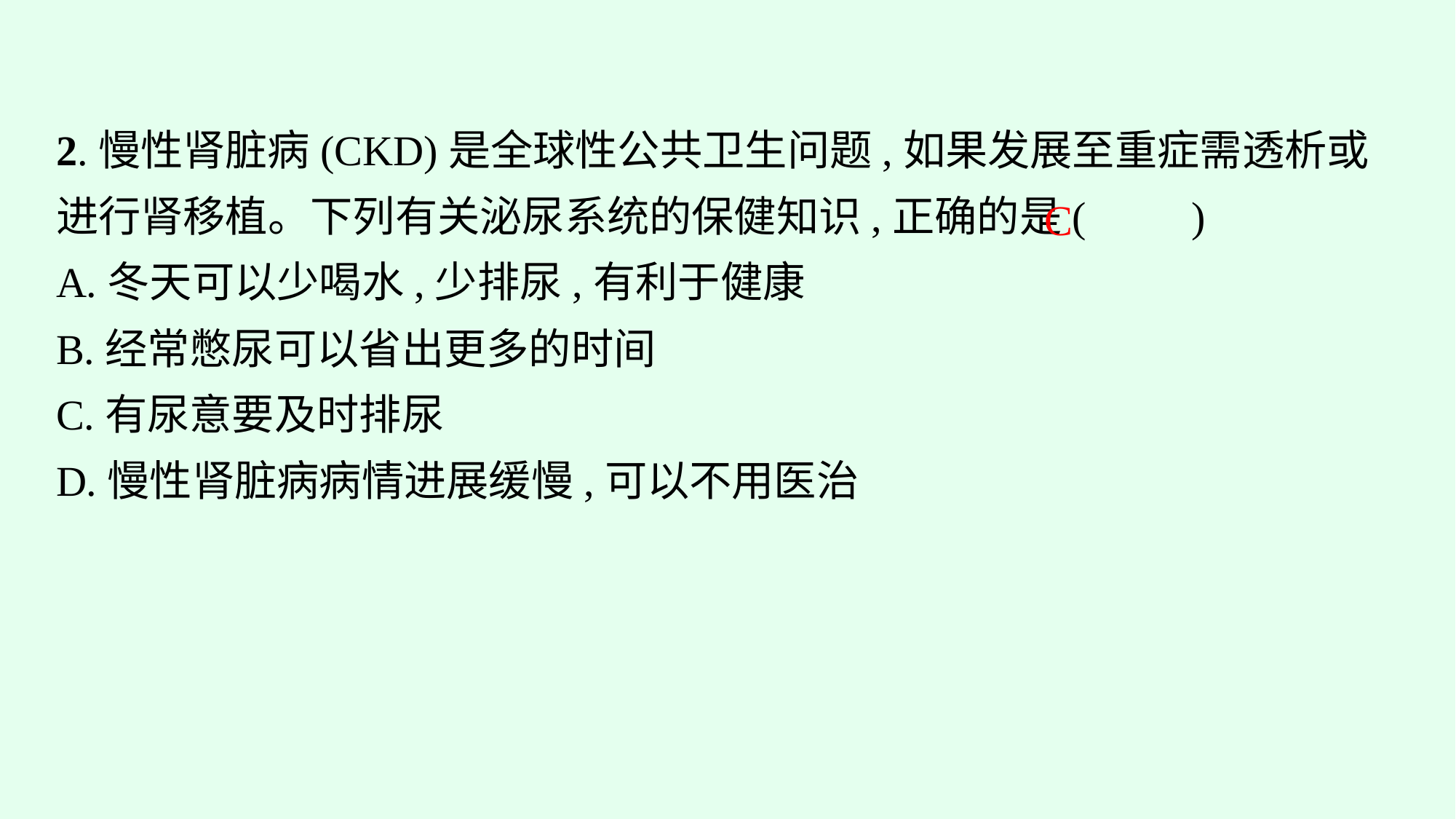

2.慢性肾脏病(CKD)是全球性公共卫生问题,如果发展至重症需透析或进行肾移植。下列有关泌尿系统的保健知识,正确的是(　　)
A.冬天可以少喝水,少排尿,有利于健康
B.经常憋尿可以省出更多的时间
C.有尿意要及时排尿
D.慢性肾脏病病情进展缓慢,可以不用医治
C